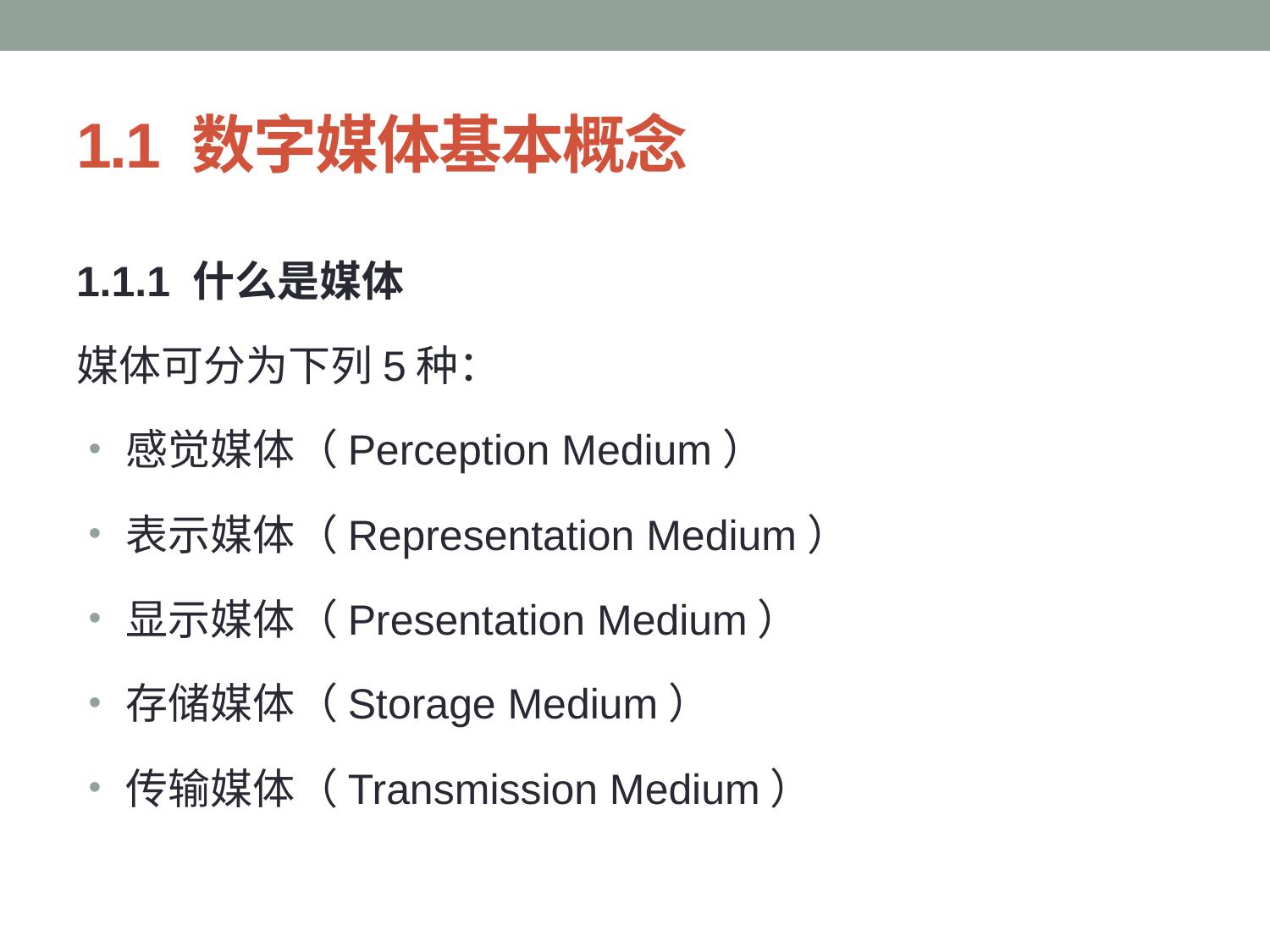

# 1.1 数字媒体基本概念
1.1.1 什么是媒体
媒体可分为下列5种：
感觉媒体（Perception Medium）
表示媒体（Representation Medium）
显示媒体（Presentation Medium）
存储媒体（Storage Medium）
传输媒体（Transmission Medium）